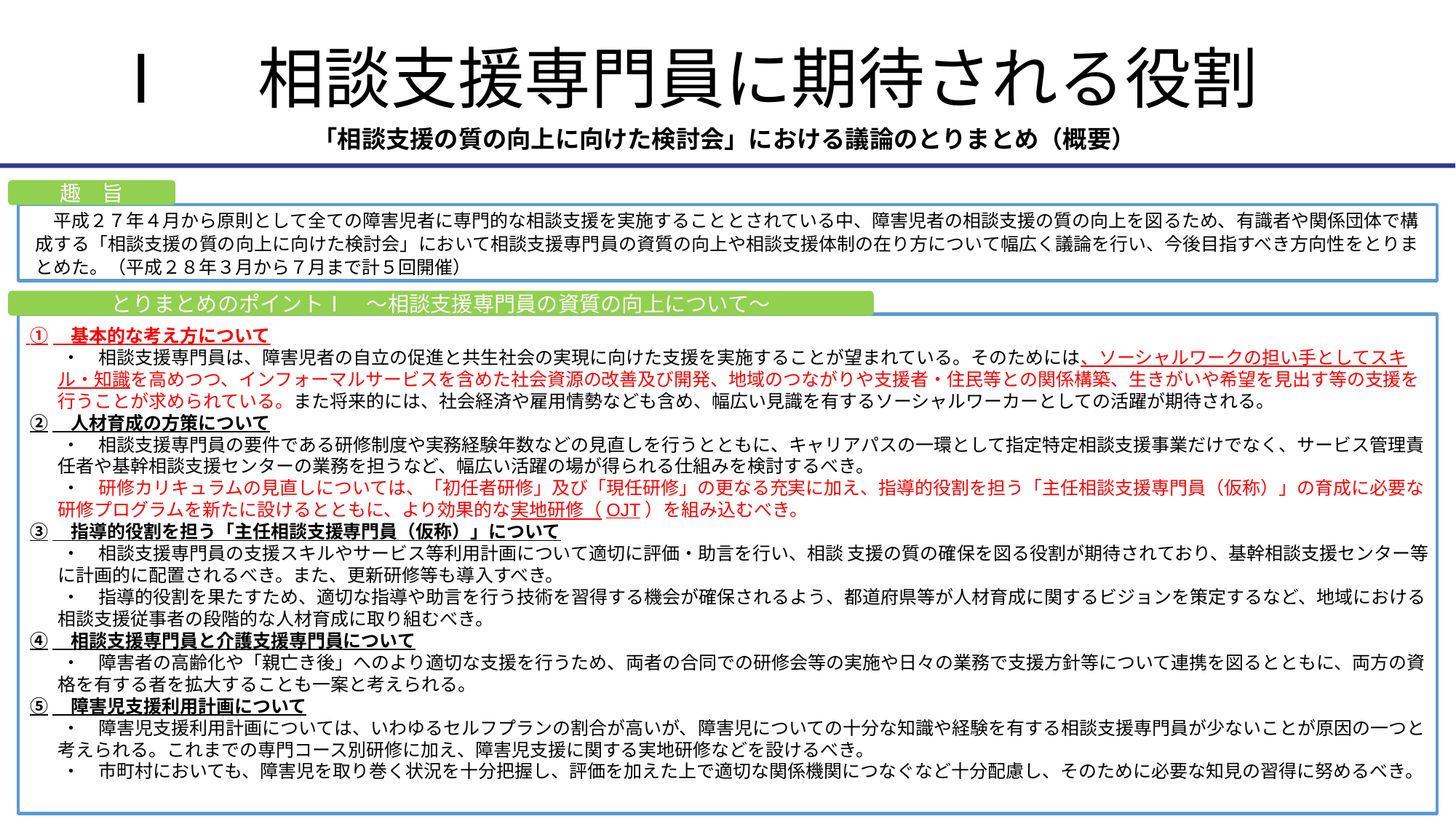

# Ⅰ　相談支援専門員に期待される役割
「相談支援の質の向上に向けた検討会」における議論のとりまとめ（概要）

趣　旨
　平成２７年４月から原則として全ての障害児者に専門的な相談支援を実施することとされている中、障害児者の相談支援の質の向上を図るため、有識者や関係団体で構成する「相談支援の質の向上に向けた検討会」において相談支援専門員の資質の向上や相談支援体制の在り方について幅広く議論を行い、今後目指すべき方向性をとりまとめた。（平成２８年３月から７月まで計５回開催）
とりまとめのポイントⅠ　～相談支援専門員の資質の向上について～
 ①　基本的な考え方について
　　・　相談支援専門員は、障害児者の自立の促進と共生社会の実現に向けた支援を実施することが望まれている。そのためには、ソーシャルワークの担い手としてスキル・知識を高めつつ、インフォーマルサービスを含めた社会資源の改善及び開発、地域のつながりや支援者・住民等との関係構築、生きがいや希望を見出す等の支援を行うことが求められている。また将来的には、社会経済や雇用情勢なども含め、幅広い見識を有するソーシャルワーカーとしての活躍が期待される。
 ②　人材育成の方策について
　　・　相談支援専門員の要件である研修制度や実務経験年数などの見直しを行うとともに、キャリアパスの一環として指定特定相談支援事業だけでなく、サービス管理責任者や基幹相談支援センターの業務を担うなど、幅広い活躍の場が得られる仕組みを検討するべき。
　　・　研修カリキュラムの見直しについては、「初任者研修」及び「現任研修」の更なる充実に加え、指導的役割を担う「主任相談支援専門員（仮称）」の育成に必要な研修プログラムを新たに設けるとともに、より効果的な実地研修（OJT）を組み込むべき。
 ③　指導的役割を担う「主任相談支援専門員（仮称）」について
　　・　相談支援専門員の支援スキルやサービス等利用計画について適切に評価・助言を行い、相談 支援の質の確保を図る役割が期待されており、基幹相談支援センター等に計画的に配置されるべき。また、更新研修等も導入すべき。
　　・　指導的役割を果たすため、適切な指導や助言を行う技術を習得する機会が確保されるよう、都道府県等が人材育成に関するビジョンを策定するなど、地域における相談支援従事者の段階的な人材育成に取り組むべき。
 ④　相談支援専門員と介護支援専門員について
　　・　障害者の高齢化や「親亡き後」へのより適切な支援を行うため、両者の合同での研修会等の実施や日々の業務で支援方針等について連携を図るとともに、両方の資格を有する者を拡大することも一案と考えられる。
 ⑤　障害児支援利用計画について
　　・　障害児支援利用計画については、いわゆるセルフプランの割合が高いが、障害児についての十分な知識や経験を有する相談支援専門員が少ないことが原因の一つと考えられる。これまでの専門コース別研修に加え、障害児支援に関する実地研修などを設けるべき。
　　・　市町村においても、障害児を取り巻く状況を十分把握し、評価を加えた上で適切な関係機関につなぐなど十分配慮し、そのために必要な知見の習得に努めるべき。
3